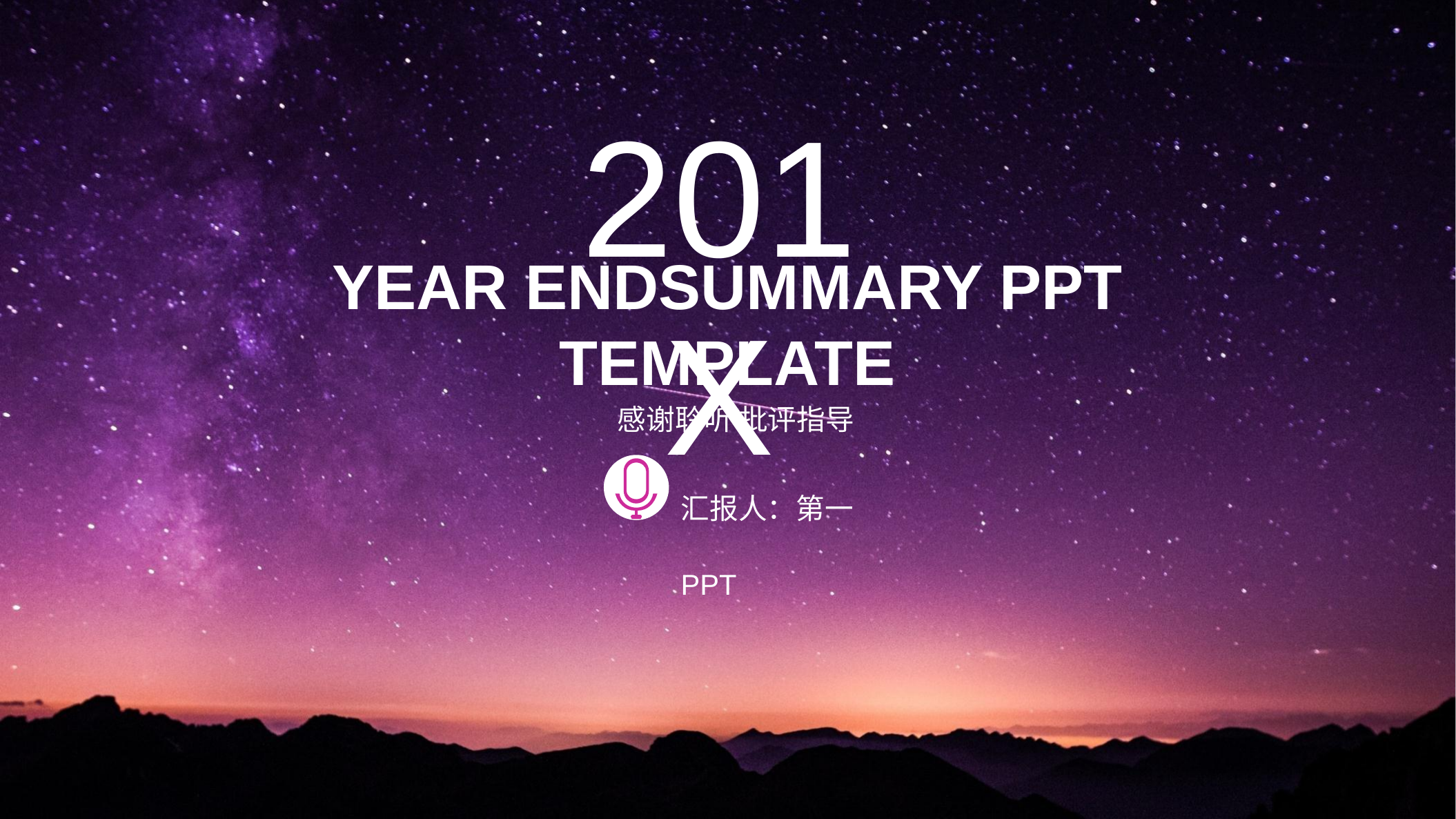

201X
YEAR ENDSUMMARY PPT TEMPLATE
感谢聆听 批评指导
汇报人：第一PPT